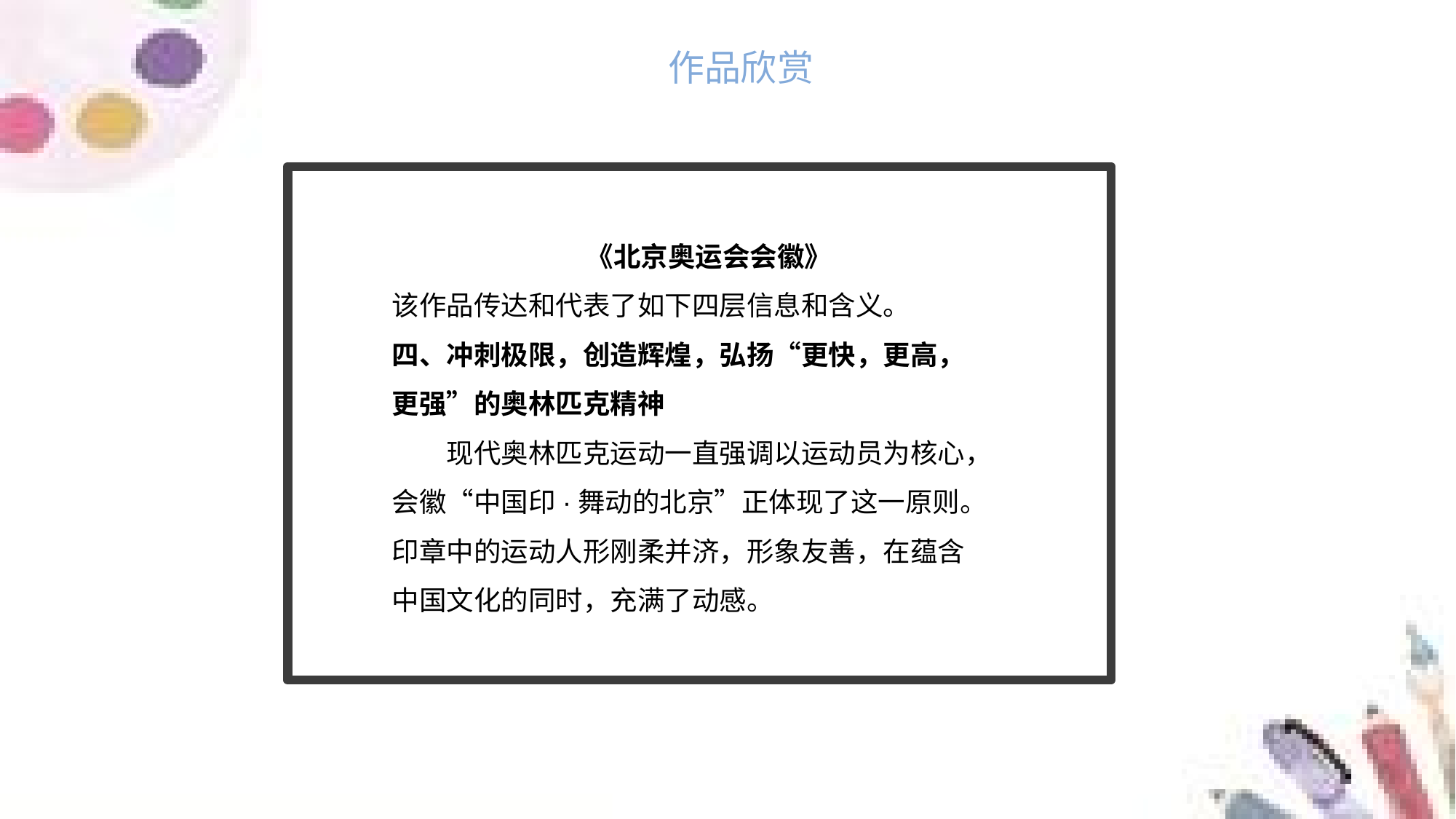

作品欣赏

《北京奥运会会徽》
该作品传达和代表了如下四层信息和含义。
四、冲刺极限，创造辉煌，弘扬“更快，更高，更强”的奥林匹克精神
现代奥林匹克运动一直强调以运动员为核心，会徽“中国印·舞动的北京”正体现了这一原则。印章中的运动人形刚柔并济，形象友善，在蕴含中国文化的同时，充满了动感。
13